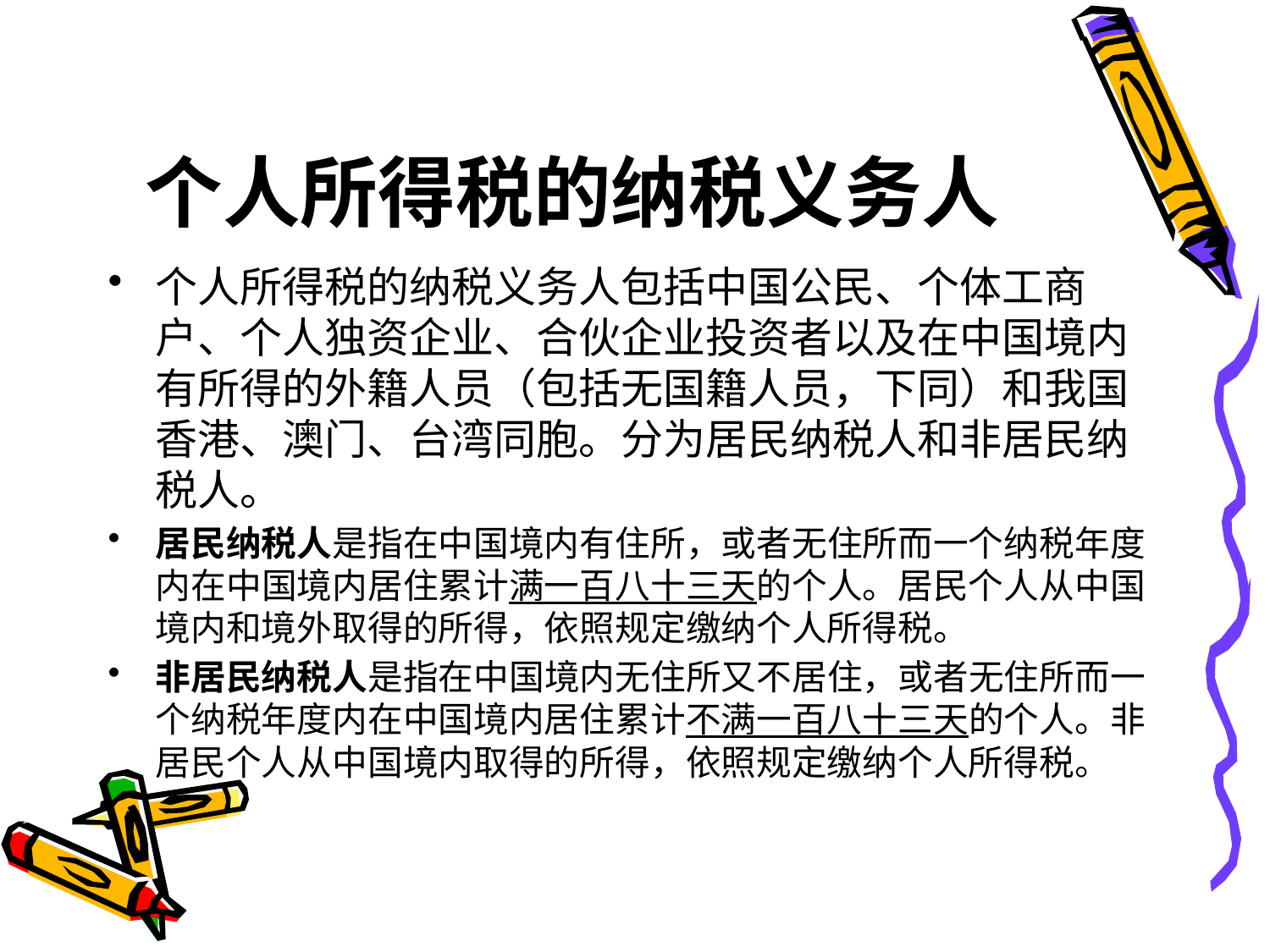

# 个人所得税的纳税义务人
个人所得税的纳税义务人包括中国公民、个体工商户、个人独资企业、合伙企业投资者以及在中国境内有所得的外籍人员（包括无国籍人员，下同）和我国香港、澳门、台湾同胞。分为居民纳税人和非居民纳税人。
居民纳税人是指在中国境内有住所，或者无住所而一个纳税年度内在中国境内居住累计满一百八十三天的个人。居民个人从中国境内和境外取得的所得，依照规定缴纳个人所得税。
非居民纳税人是指在中国境内无住所又不居住，或者无住所而一个纳税年度内在中国境内居住累计不满一百八十三天的个人。非居民个人从中国境内取得的所得，依照规定缴纳个人所得税。